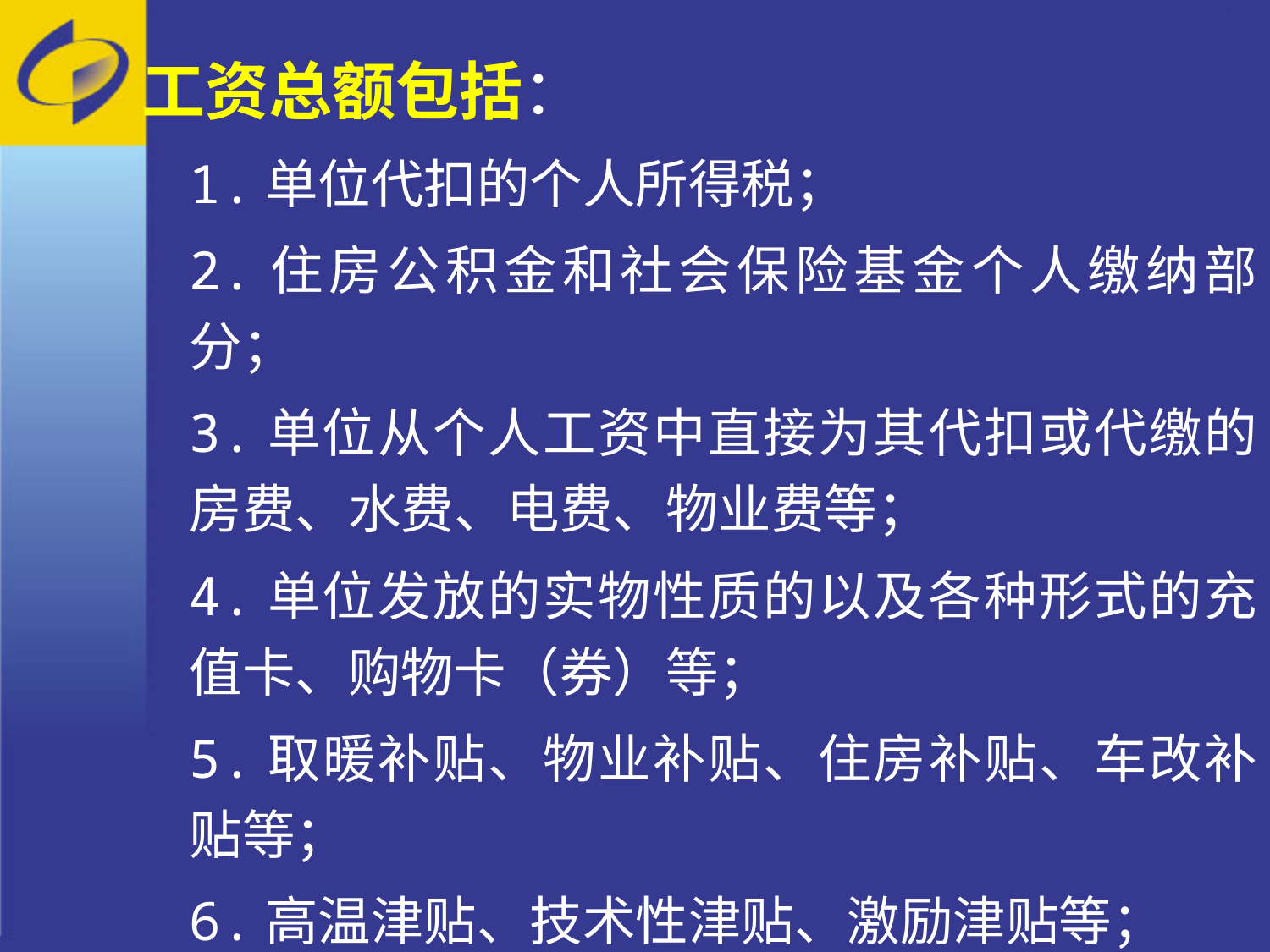

工资总额包括：
1.单位代扣的个人所得税；
2.住房公积金和社会保险基金个人缴纳部分；
3.单位从个人工资中直接为其代扣或代缴的房费、水费、电费、物业费等；
4.单位发放的实物性质的以及各种形式的充值卡、购物卡（券）等；
5.取暖补贴、物业补贴、住房补贴、车改补贴等；
6.高温津贴、技术性津贴、激励津贴等；